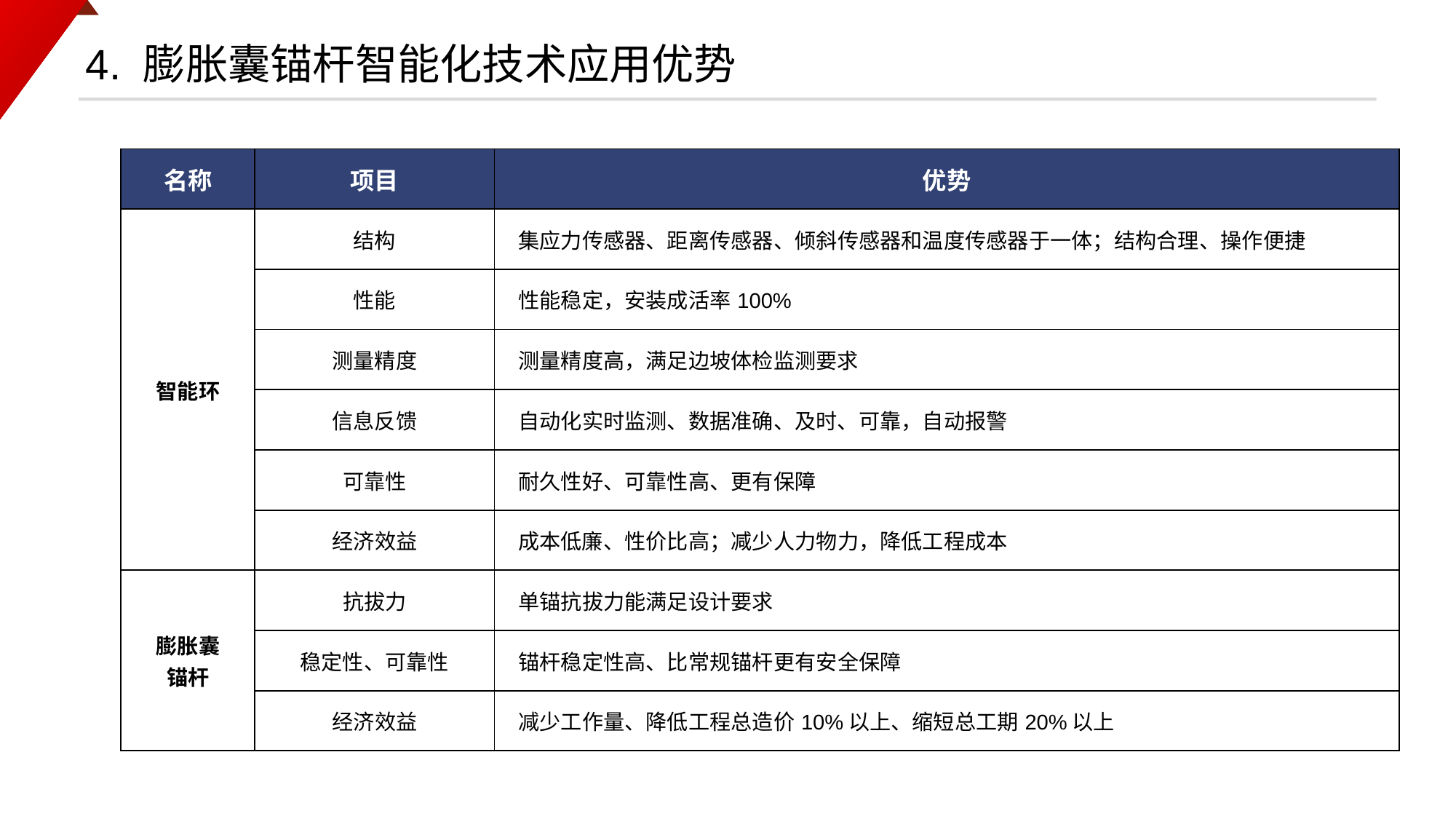

4. 膨胀囊锚杆智能化技术应用优势

| 名称 | 项目 | 优势 |
| --- | --- | --- |
| 智能环 | 结构 | 集应力传感器、距离传感器、倾斜传感器和温度传感器于一体；结构合理、操作便捷 |
|  | 性能 | 性能稳定，安装成活率100% |
|  | 测量精度 | 测量精度高，满足边坡体检监测要求 |
|  | 信息反馈 | 自动化实时监测、数据准确、及时、可靠，自动报警 |
|  | 可靠性 | 耐久性好、可靠性高、更有保障 |
|  | 经济效益 | 成本低廉、性价比高；减少人力物力，降低工程成本 |
| 膨胀囊 锚杆 | 抗拔力 | 单锚抗拔力能满足设计要求 |
|  | 稳定性、可靠性 | 锚杆稳定性高、比常规锚杆更有安全保障 |
|  | 经济效益 | 减少工作量、降低工程总造价10%以上、缩短总工期20%以上 |
17